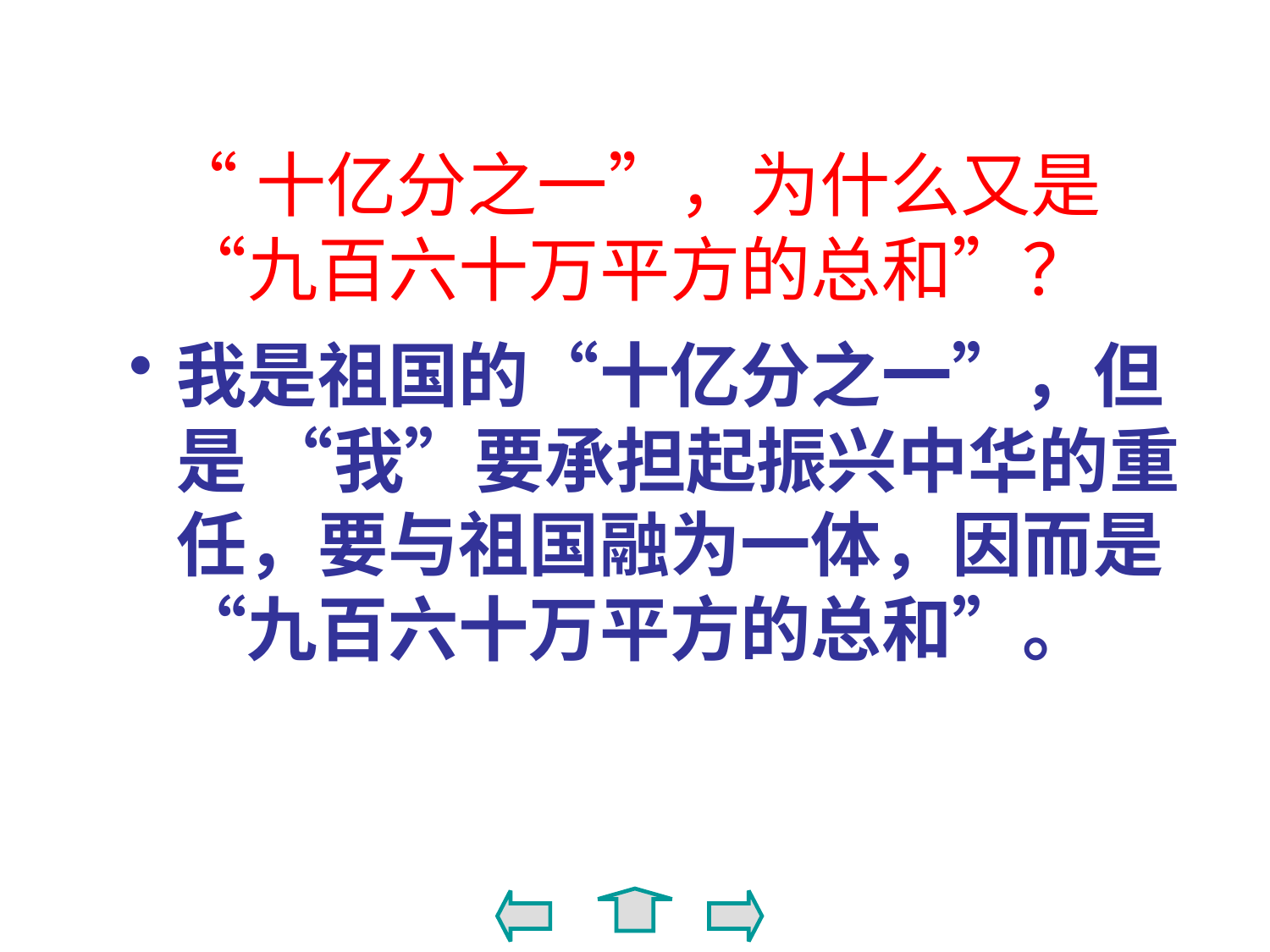

“十亿分之一”，为什么又是“九百六十万平方的总和”？
我是祖国的“十亿分之一”，但是 “我”要承担起振兴中华的重任，要与祖国融为一体，因而是“九百六十万平方的总和”。